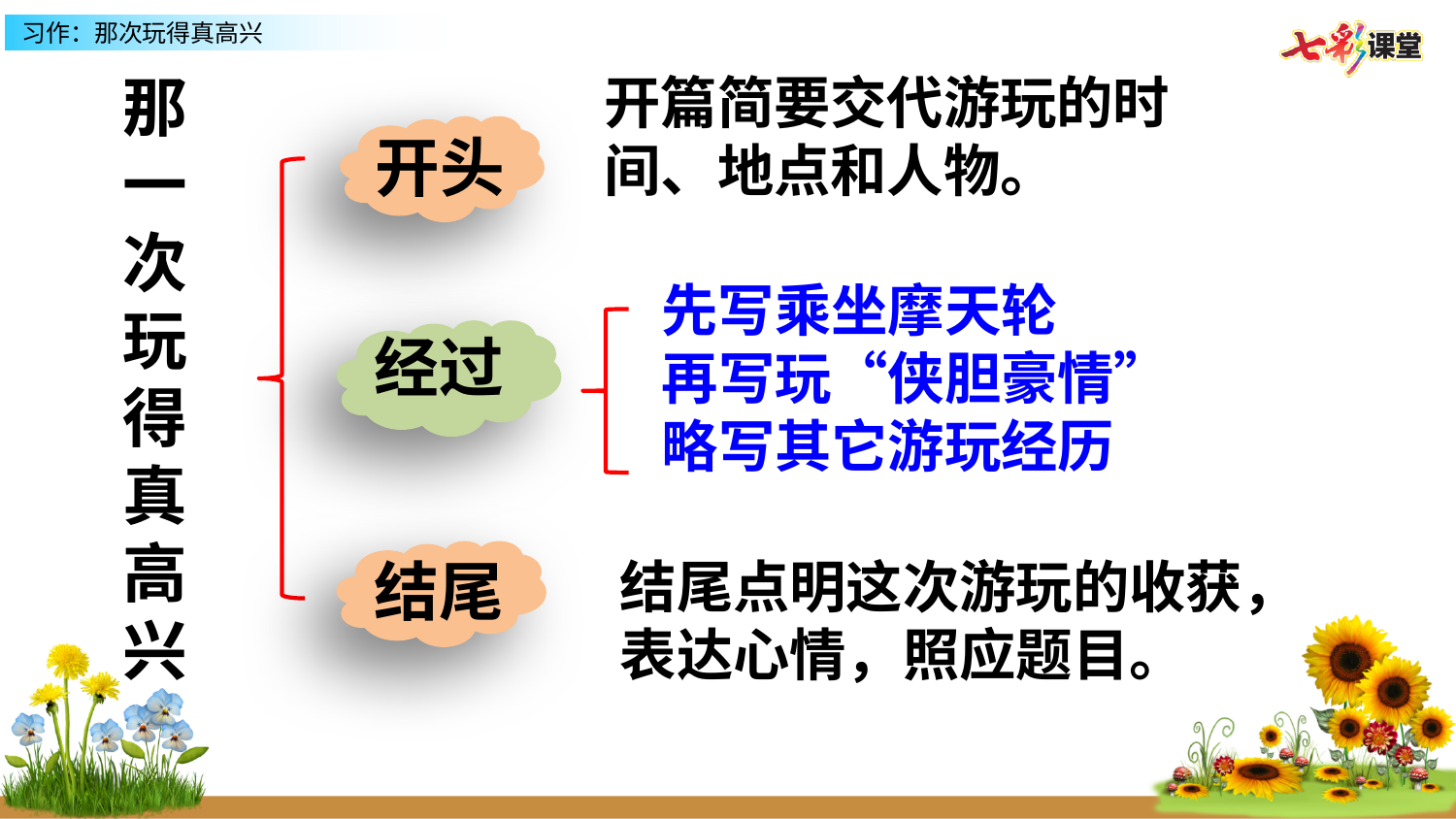

那一次玩得真高兴
开篇简要交代游玩的时间、地点和人物。

开头

先写乘坐摩天轮
再写玩“侠胆豪情”
略写其它游玩经历

经过

结尾
结尾点明这次游玩的收获，表达心情，照应题目。